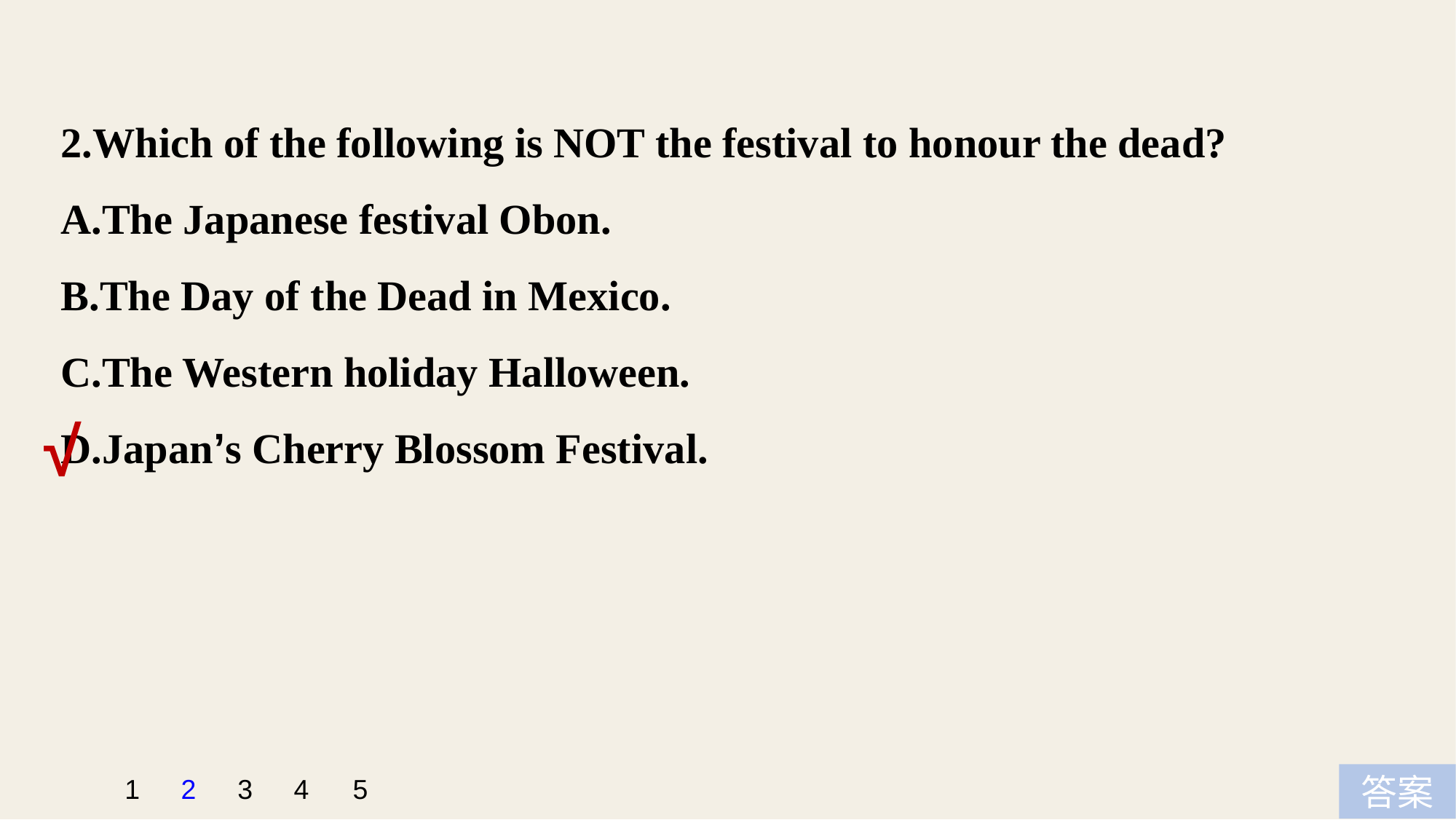

2.Which of the following is NOT the festival to honour the dead?
A.The Japanese festival Obon.
B.The Day of the Dead in Mexico.
C.The Western holiday Halloween.
D.Japan’s Cherry Blossom Festival.
√
5
1
2
3
4
答案